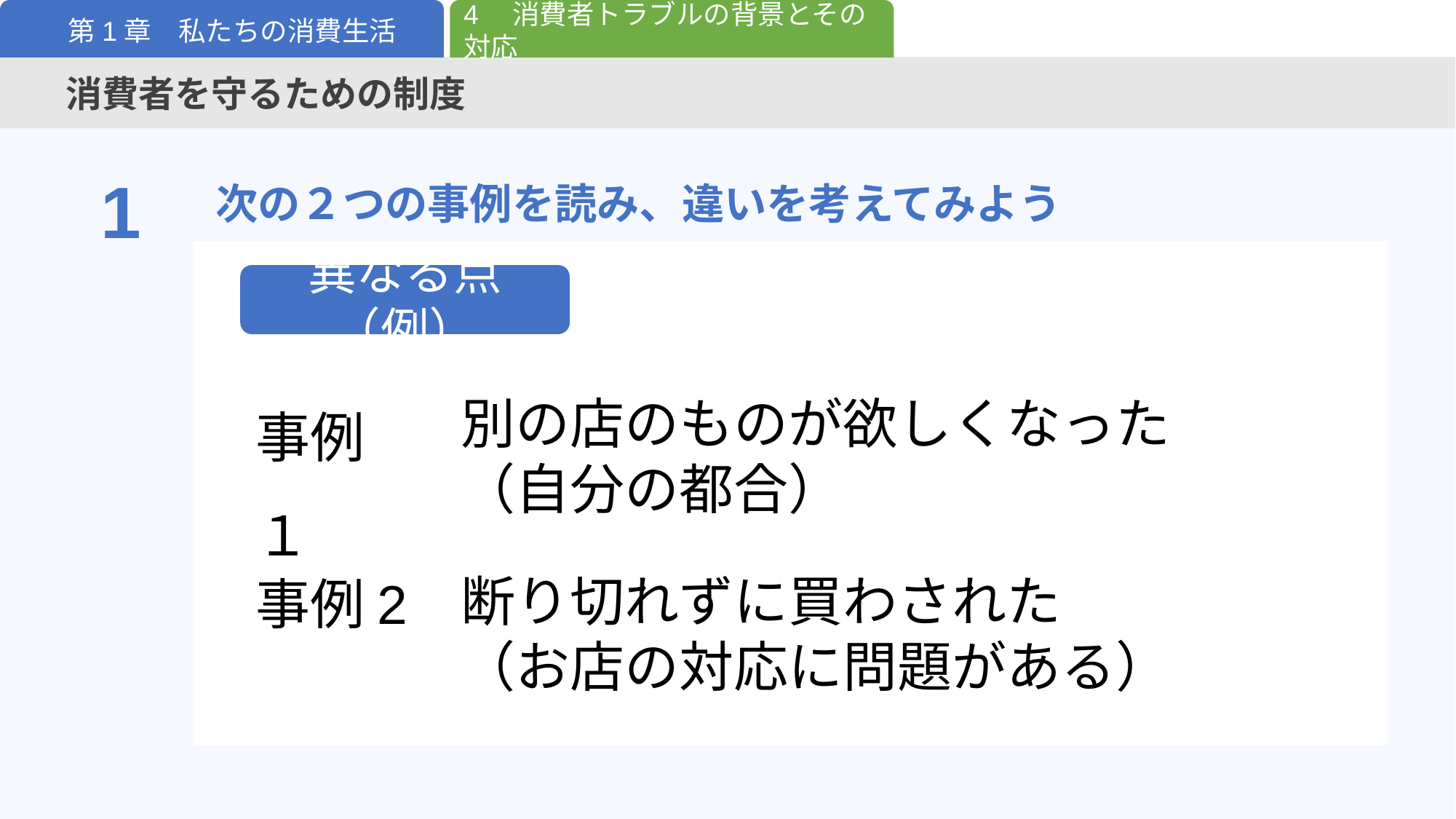

4　消費者トラブルの背景とその対応
第1章　私たちの消費生活
消費者を守るための制度
次の２つの事例を読み、違いを考えてみよう
1

異なる点（例）
事例１
別の店のものが欲しくなった
（自分の都合）
事例2
断り切れずに買わされた
（お店の対応に問題がある）